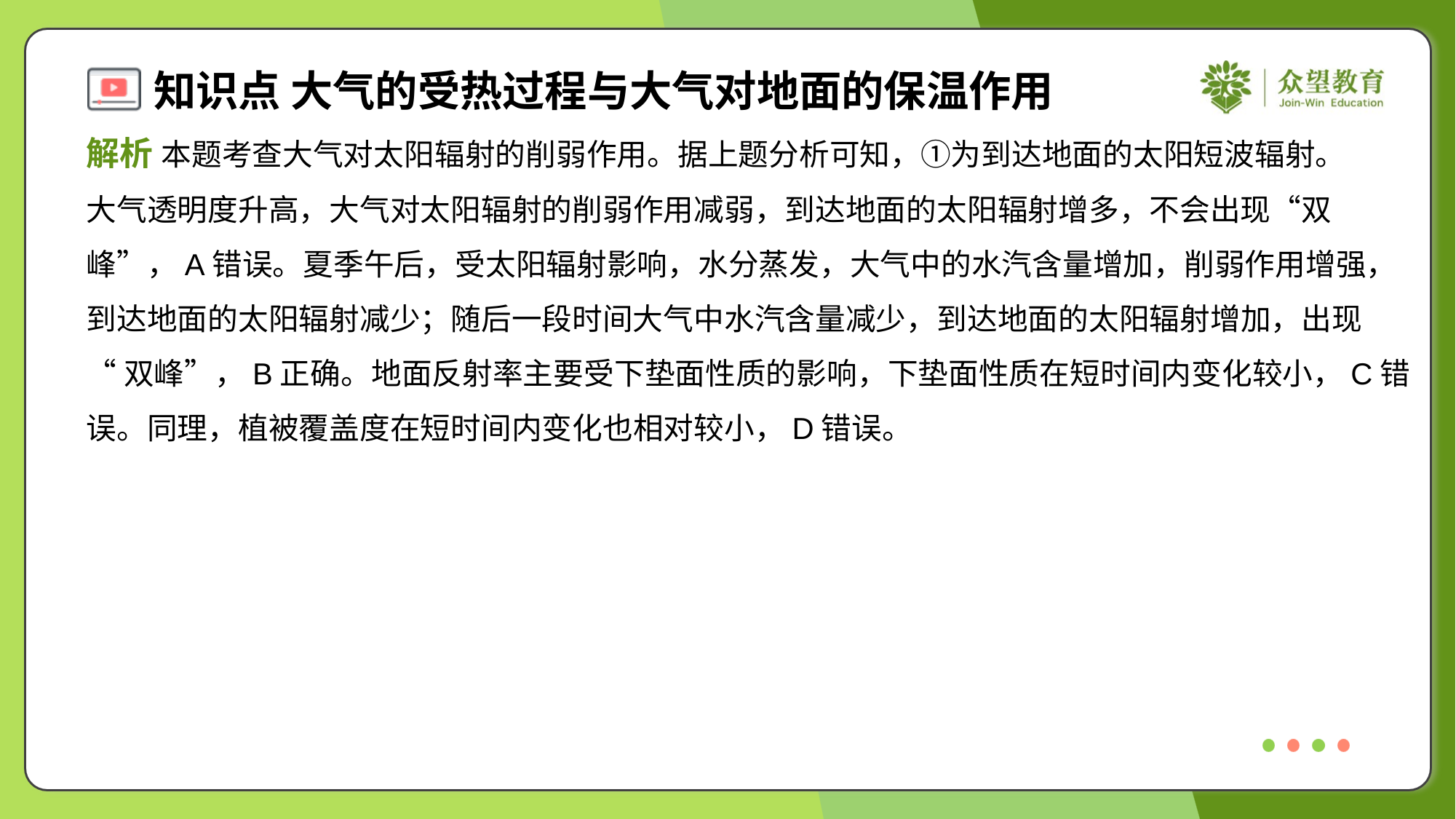

解析 本题考查大气对太阳辐射的削弱作用。据上题分析可知，①为到达地面的太阳短波辐射。
大气透明度升高，大气对太阳辐射的削弱作用减弱，到达地面的太阳辐射增多，不会出现“双
峰”，A错误。夏季午后，受太阳辐射影响，水分蒸发，大气中的水汽含量增加，削弱作用增强，
到达地面的太阳辐射减少；随后一段时间大气中水汽含量减少，到达地面的太阳辐射增加，出现
“双峰”，B正确。地面反射率主要受下垫面性质的影响，下垫面性质在短时间内变化较小，C错
误。同理，植被覆盖度在短时间内变化也相对较小，D错误。